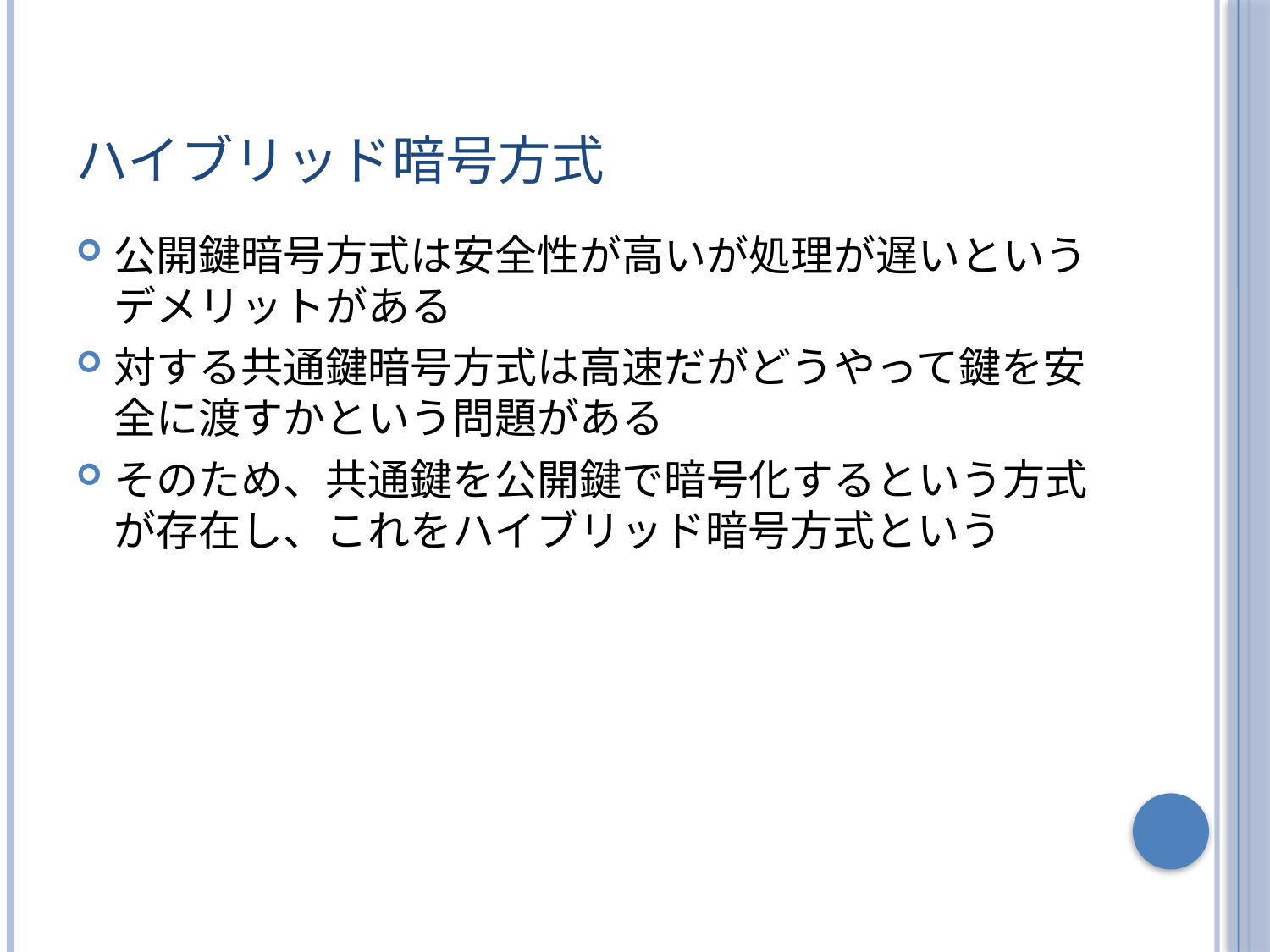

# ハイブリッド暗号方式
公開鍵暗号方式は安全性が高いが処理が遅いというデメリットがある
対する共通鍵暗号方式は高速だがどうやって鍵を安全に渡すかという問題がある
そのため、共通鍵を公開鍵で暗号化するという方式が存在し、これをハイブリッド暗号方式という